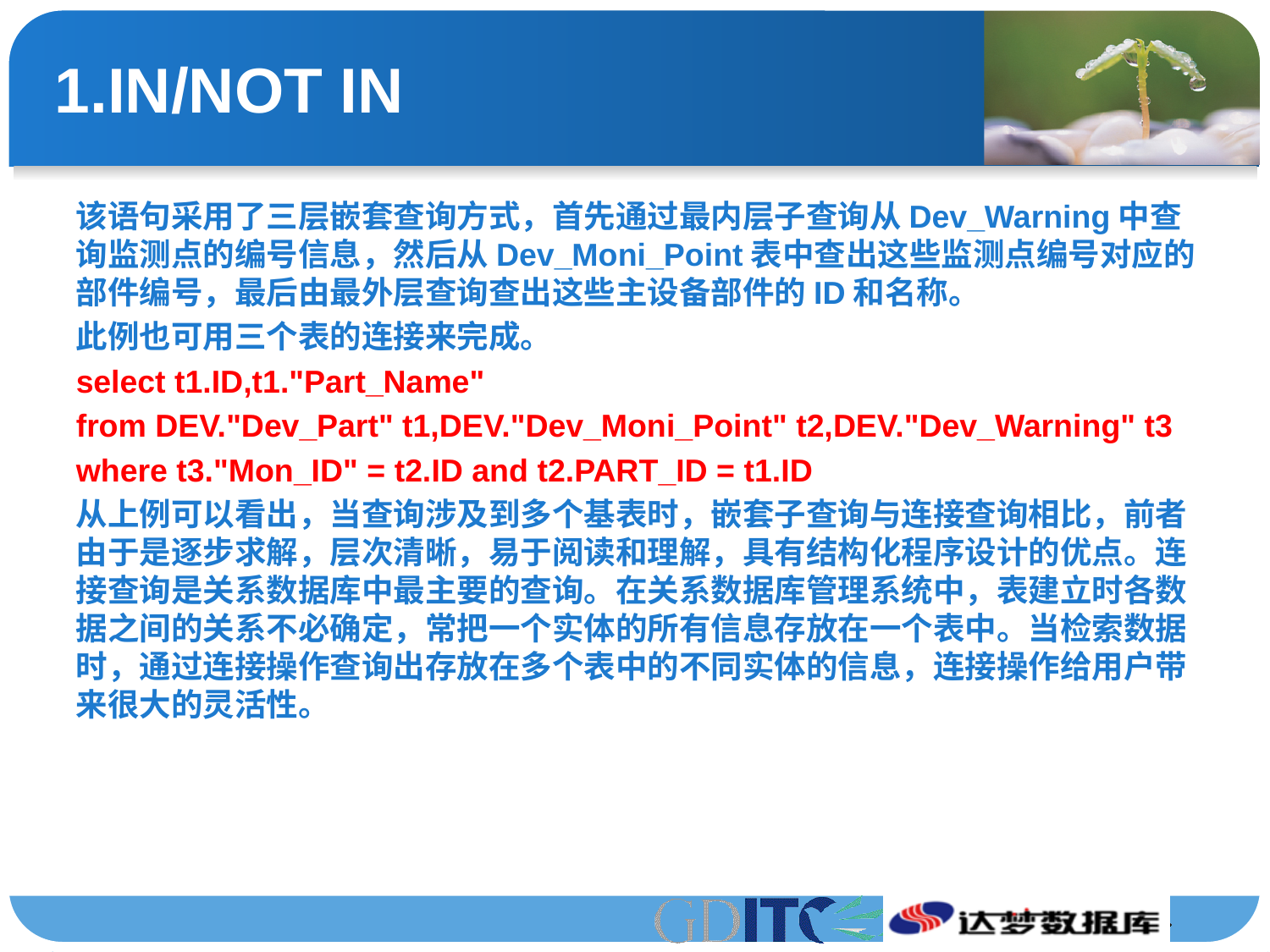

# 1.IN/NOT IN
该语句采用了三层嵌套查询方式，首先通过最内层子查询从Dev_Warning中查询监测点的编号信息，然后从Dev_Moni_Point表中查出这些监测点编号对应的部件编号，最后由最外层查询查出这些主设备部件的ID和名称。
此例也可用三个表的连接来完成。
select t1.ID,t1."Part_Name"
from DEV."Dev_Part" t1,DEV."Dev_Moni_Point" t2,DEV."Dev_Warning" t3
where t3."Mon_ID" = t2.ID and t2.PART_ID = t1.ID
从上例可以看出，当查询涉及到多个基表时，嵌套子查询与连接查询相比，前者由于是逐步求解，层次清晰，易于阅读和理解，具有结构化程序设计的优点。连接查询是关系数据库中最主要的查询。在关系数据库管理系统中，表建立时各数据之间的关系不必确定，常把一个实体的所有信息存放在一个表中。当检索数据时，通过连接操作查询出存放在多个表中的不同实体的信息，连接操作给用户带来很大的灵活性。